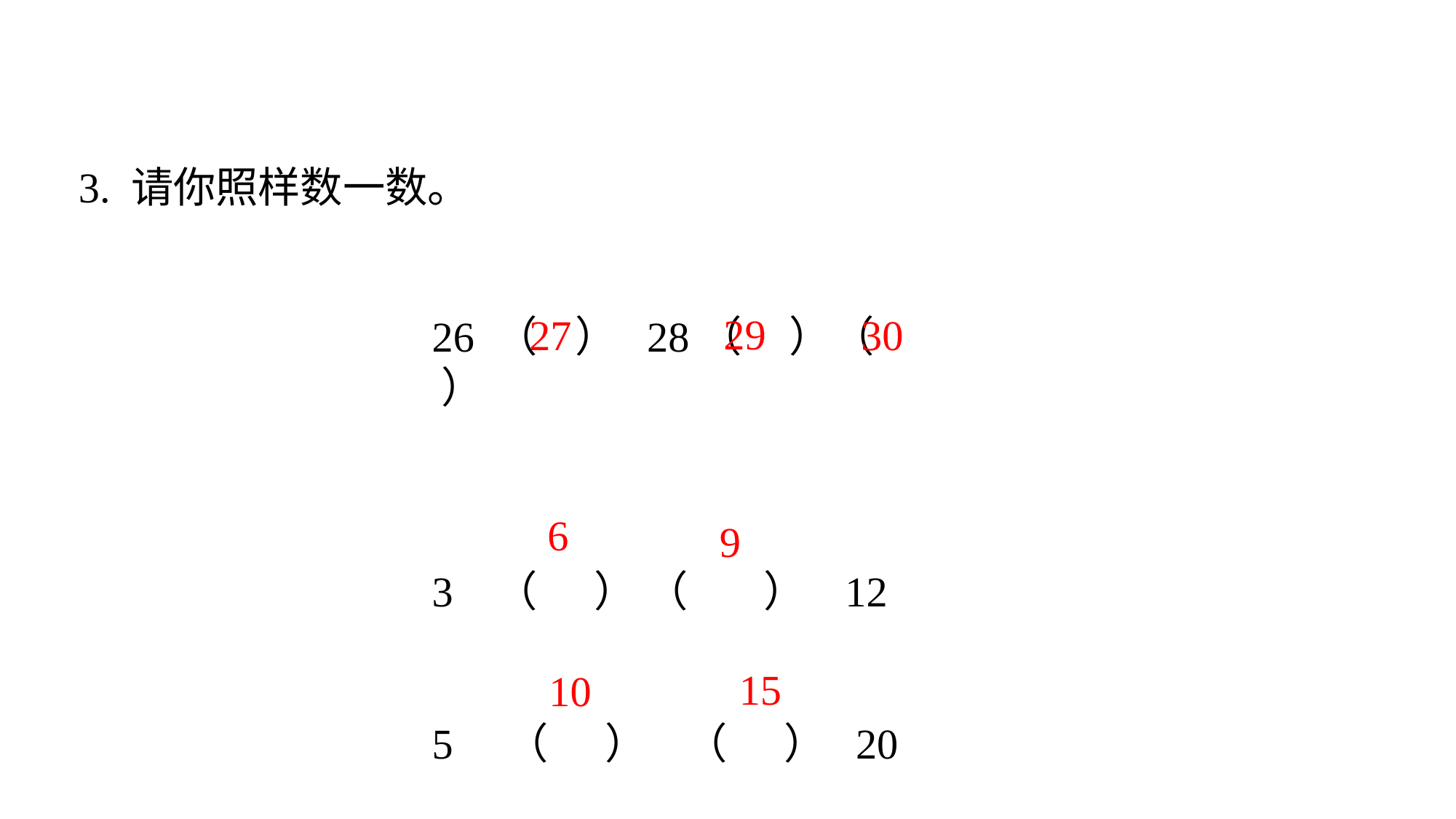

# 三、巩固练习
3. 请你照样数一数。
29
27
30
26 （    ）  28（     ）（     ）

3   （      ） （        ）   12

5    （      ）    （      ）  20
6
9
15
10